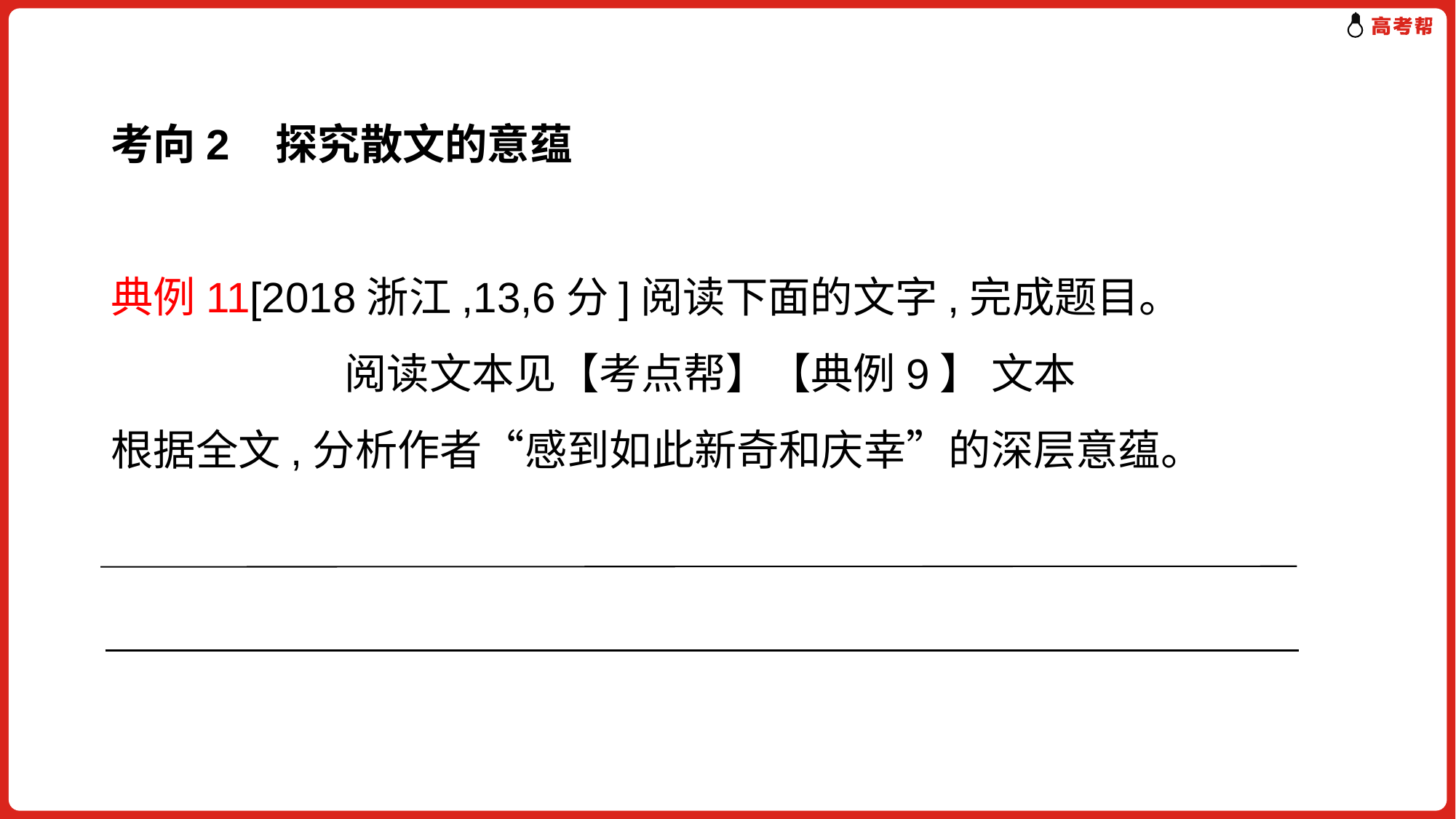

考向2   探究散文的意蕴

典例11[2018浙江,13,6分]阅读下面的文字,完成题目。
阅读文本见【考点帮】【典例9】 文本
根据全文,分析作者“感到如此新奇和庆幸”的深层意蕴。